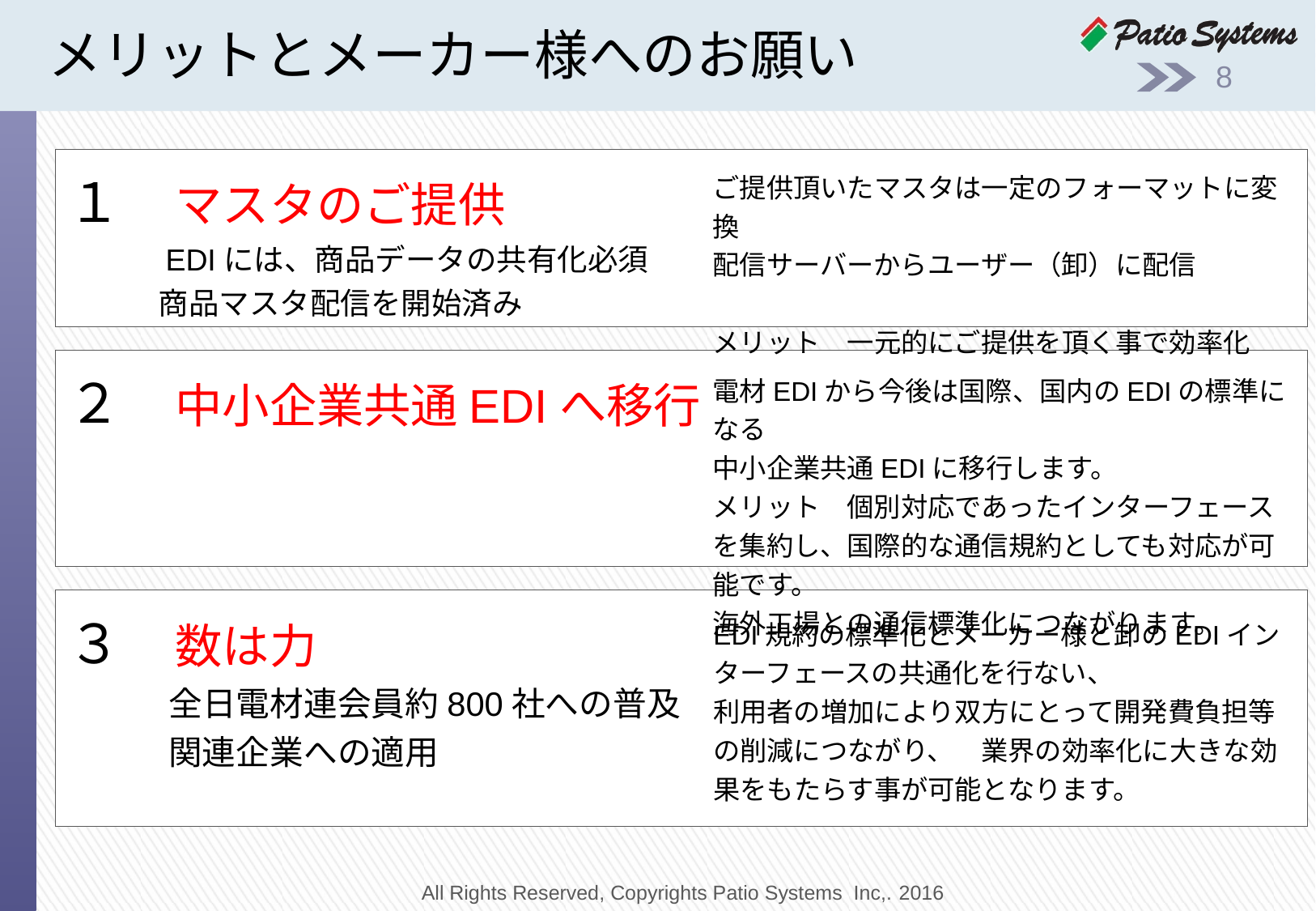

# メリットとメーカー様へのお願い
8
１　マスタのご提供
　　　EDIには、商品データの共有化必須
　　　商品マスタ配信を開始済み
ご提供頂いたマスタは一定のフォーマットに変換
配信サーバーからユーザー（卸）に配信

メリット　一元的にご提供を頂く事で効率化

２　中小企業共通EDIへ移行

電材EDIから今後は国際、国内のEDIの標準になる
中小企業共通EDIに移行します。
メリット　個別対応であったインターフェースを集約し、国際的な通信規約としても対応が可能です。
海外工場との通信標準化につながります。
３　数は力
　　　全日電材連会員約800社への普及
　　　関連企業への適用

EDI規約の標準化とメーカー様と卸のEDIインターフェースの共通化を行ない、
利用者の増加により双方にとって開発費負担等の削減につながり、　業界の効率化に大きな効果をもたらす事が可能となります。